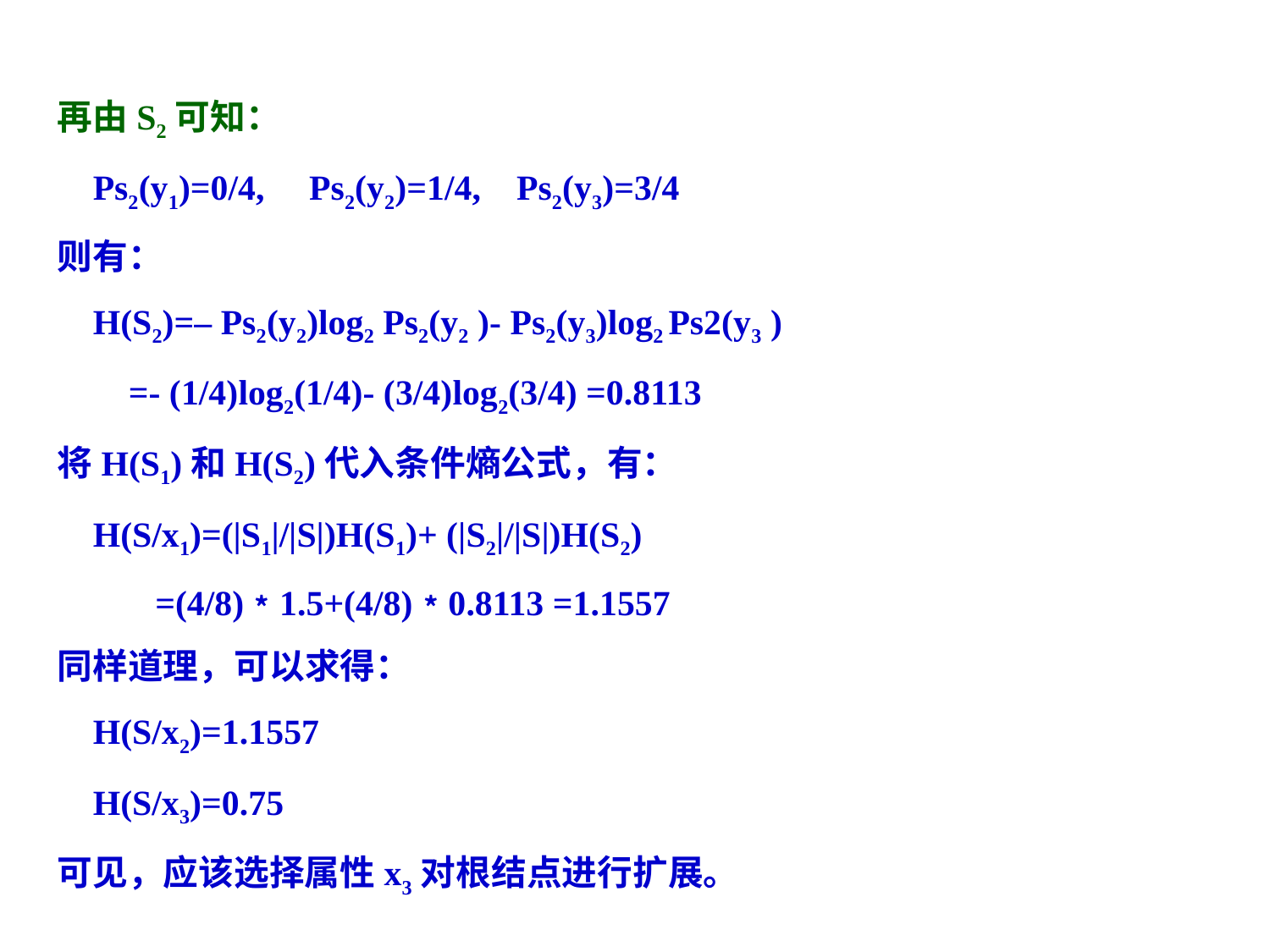

再由S2可知：
    Ps2(y1)=0/4,     Ps2(y2)=1/4,    Ps2(y3)=3/4
则有：
    H(S2)=– Ps2(y2)log2 Ps2(y2 )- Ps2(y3)log2 Ps2(y3 )
        =- (1/4)log2(1/4)- (3/4)log2(3/4) =0.8113
将H(S1)和H(S2)代入条件熵公式，有：
    H(S/x1)=(|S1|/|S|)H(S1)+ (|S2|/|S|)H(S2)
           =(4/8)﹡1.5+(4/8)﹡0.8113 =1.1557
同样道理，可以求得：
    H(S/x2)=1.1557
    H(S/x3)=0.75
可见，应该选择属性x3对根结点进行扩展。